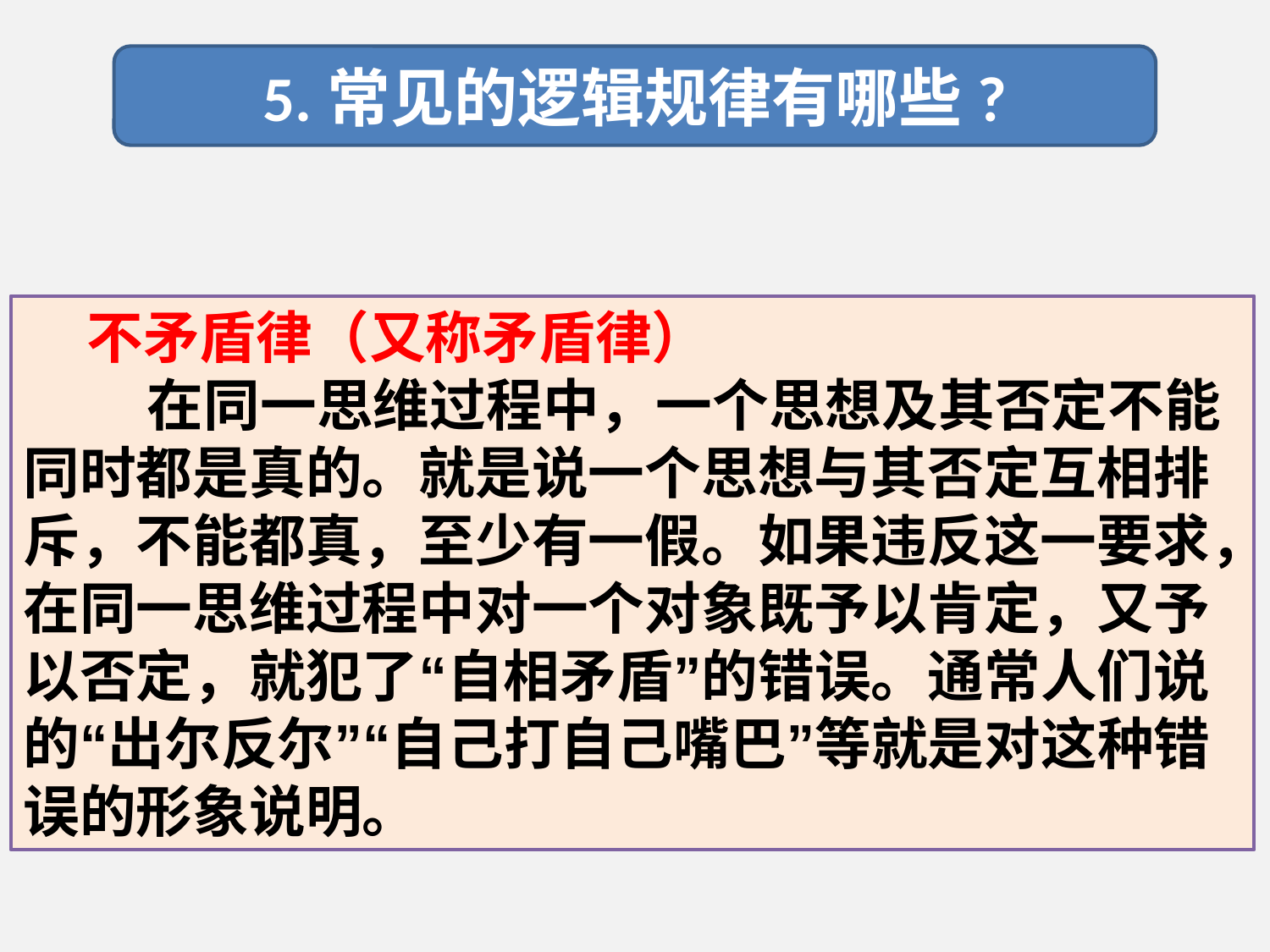

5.常见的逻辑规律有哪些?
不矛盾律（又称矛盾律）
   在同一思维过程中，一个思想及其否定不能同时都是真的。就是说一个思想与其否定互相排斥，不能都真，至少有一假。如果违反这一要求，在同一思维过程中对一个对象既予以肯定，又予以否定，就犯了“自相矛盾”的错误。通常人们说的“出尔反尔”“自己打自己嘴巴”等就是对这种错误的形象说明。